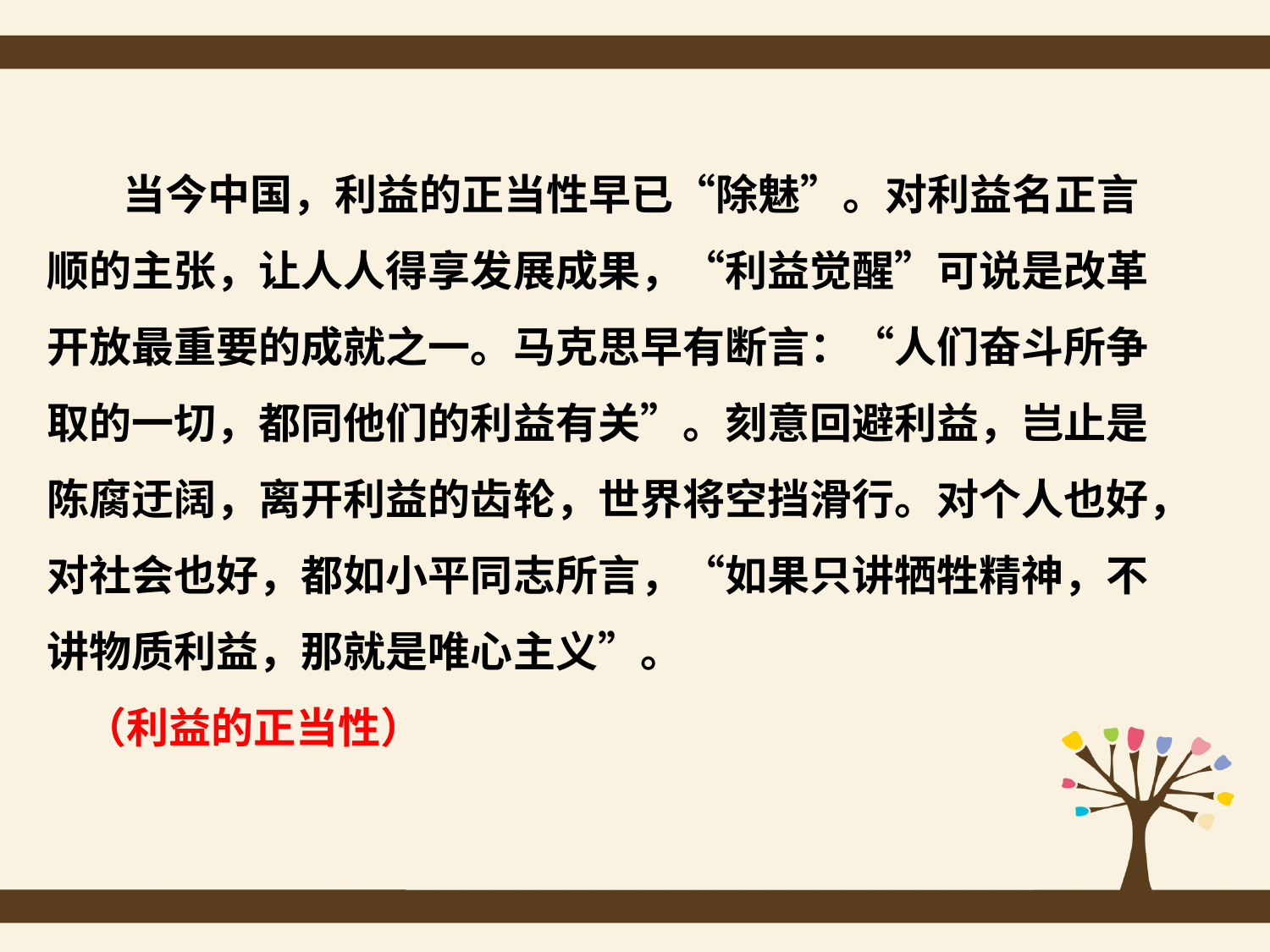

当今中国，利益的正当性早已“除魅”。对利益名正言顺的主张，让人人得享发展成果，“利益觉醒”可说是改革开放最重要的成就之一。马克思早有断言：“人们奋斗所争取的一切，都同他们的利益有关”。刻意回避利益，岂止是陈腐迂阔，离开利益的齿轮，世界将空挡滑行。对个人也好，对社会也好，都如小平同志所言，“如果只讲牺牲精神，不讲物质利益，那就是唯心主义”。
（利益的正当性）